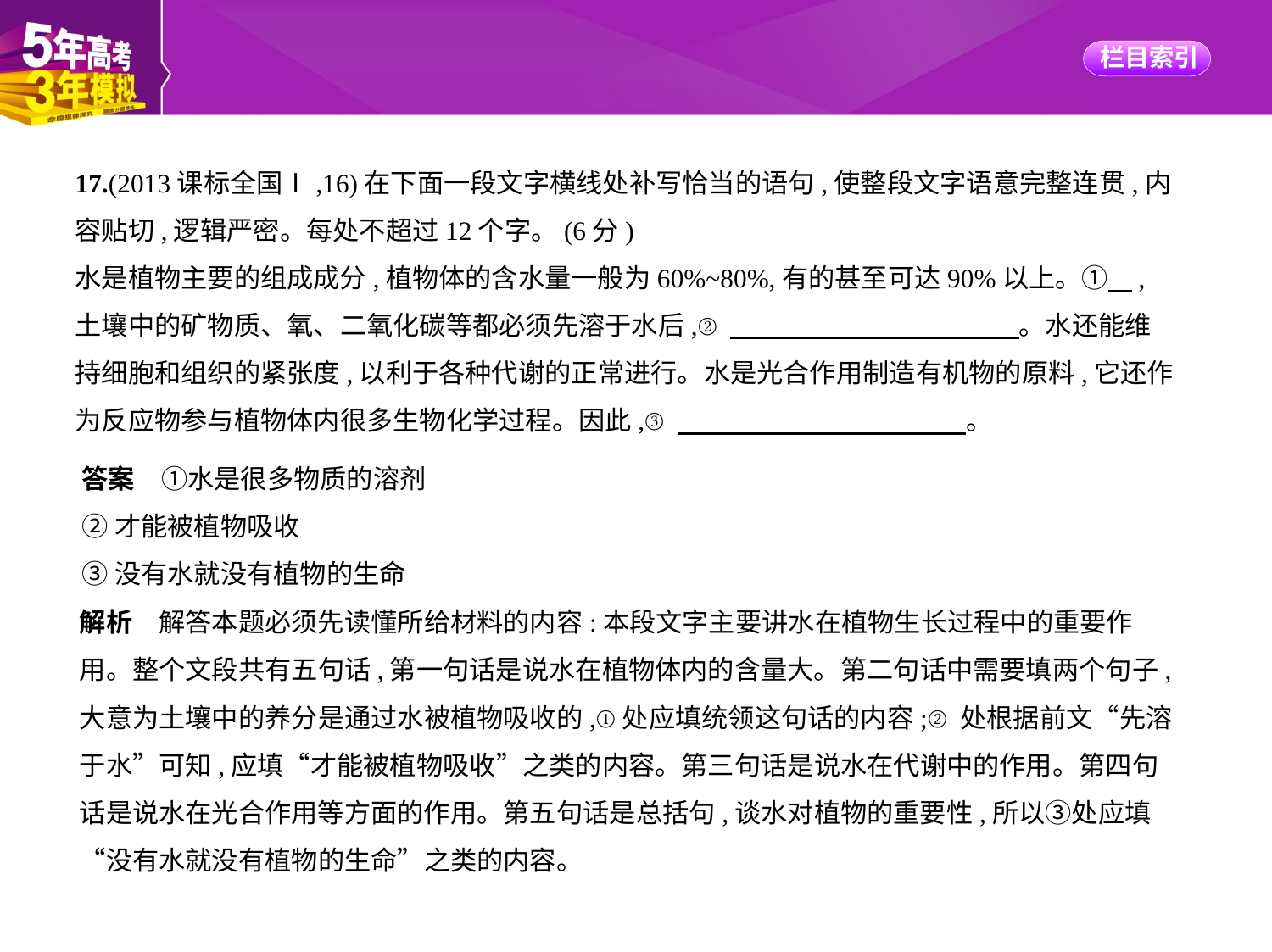

17.(2013课标全国Ⅰ,16)在下面一段文字横线处补写恰当的语句,使整段文字语意完整连贯,内
容贴切,逻辑严密。每处不超过12个字。(6分)
水是植物主要的组成成分,植物体的含水量一般为60%~80%,有的甚至可达90%以上。①    ,
土壤中的矿物质、氧、二氧化碳等都必须先溶于水后,②　　　　　　　　　　    。水还能维
持细胞和组织的紧张度,以利于各种代谢的正常进行。水是光合作用制造有机物的原料,它还作
为反应物参与植物体内很多生物化学过程。因此,③　　　　　　　　　　    。
答案　①水是很多物质的溶剂
②才能被植物吸收
③没有水就没有植物的生命
解析　解答本题必须先读懂所给材料的内容:本段文字主要讲水在植物生长过程中的重要作
用。整个文段共有五句话,第一句话是说水在植物体内的含量大。第二句话中需要填两个句子,
大意为土壤中的养分是通过水被植物吸收的,①处应填统领这句话的内容;②处根据前文“先溶
于水”可知,应填“才能被植物吸收”之类的内容。第三句话是说水在代谢中的作用。第四句
话是说水在光合作用等方面的作用。第五句话是总括句,谈水对植物的重要性,所以③处应填
“没有水就没有植物的生命”之类的内容。